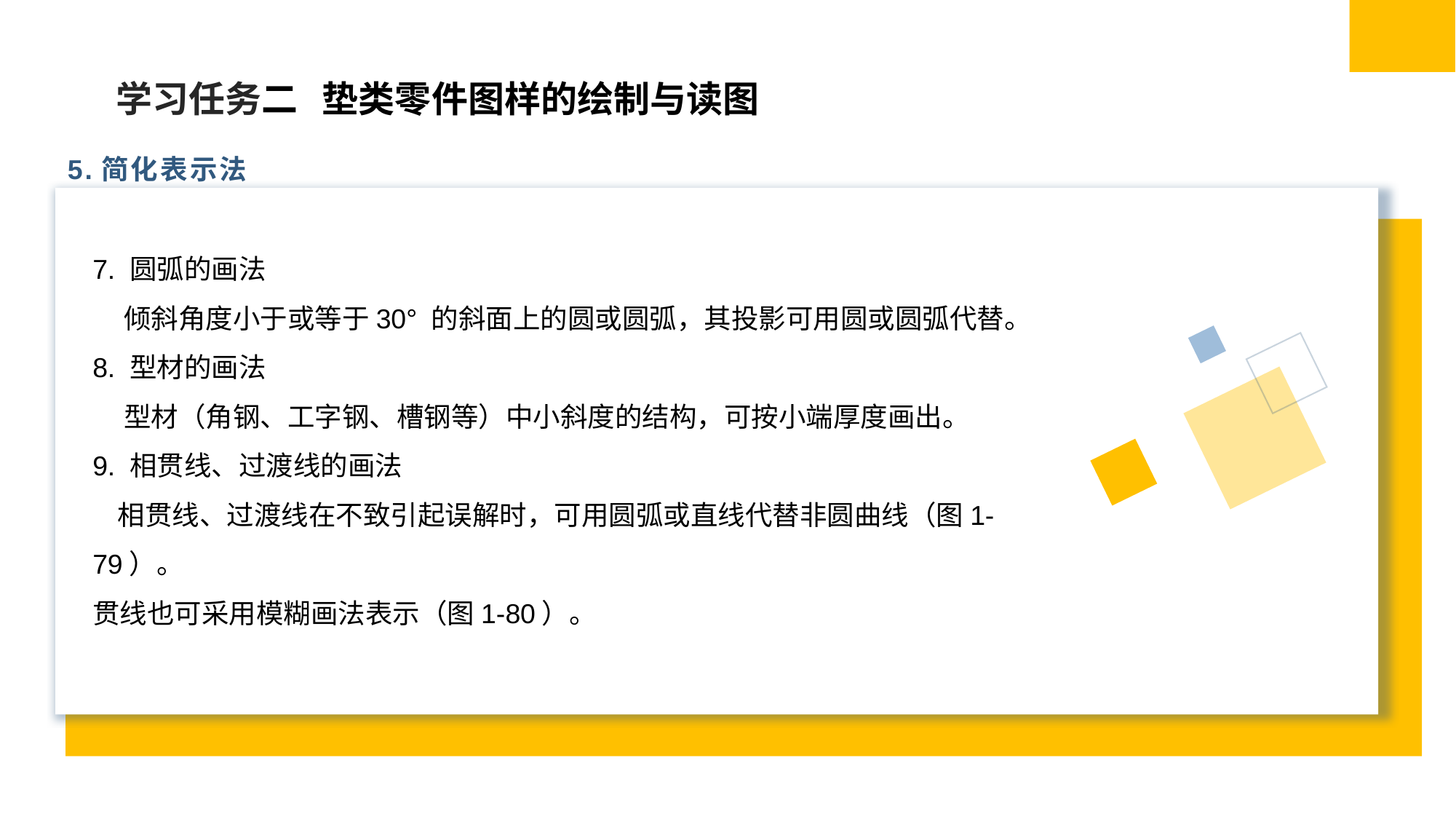

学习任务二   垫类零件图样的绘制与读图
5.简化表示法
（2）为便于读图，逐次剖切的多个断面图可按图1-63 所示的形式配置。

7. 圆弧的画法
    倾斜角度小于或等于30° 的斜面上的圆或圆弧，其投影可用圆或圆弧代替。
8. 型材的画法
    型材（角钢、工字钢、槽钢等）中小斜度的结构，可按小端厚度画出。
9. 相贯线、过渡线的画法
   相贯线、过渡线在不致引起误解时，可用圆弧或直线代替非圆曲线（图1-79）。
贯线也可采用模糊画法表示（图1-80）。